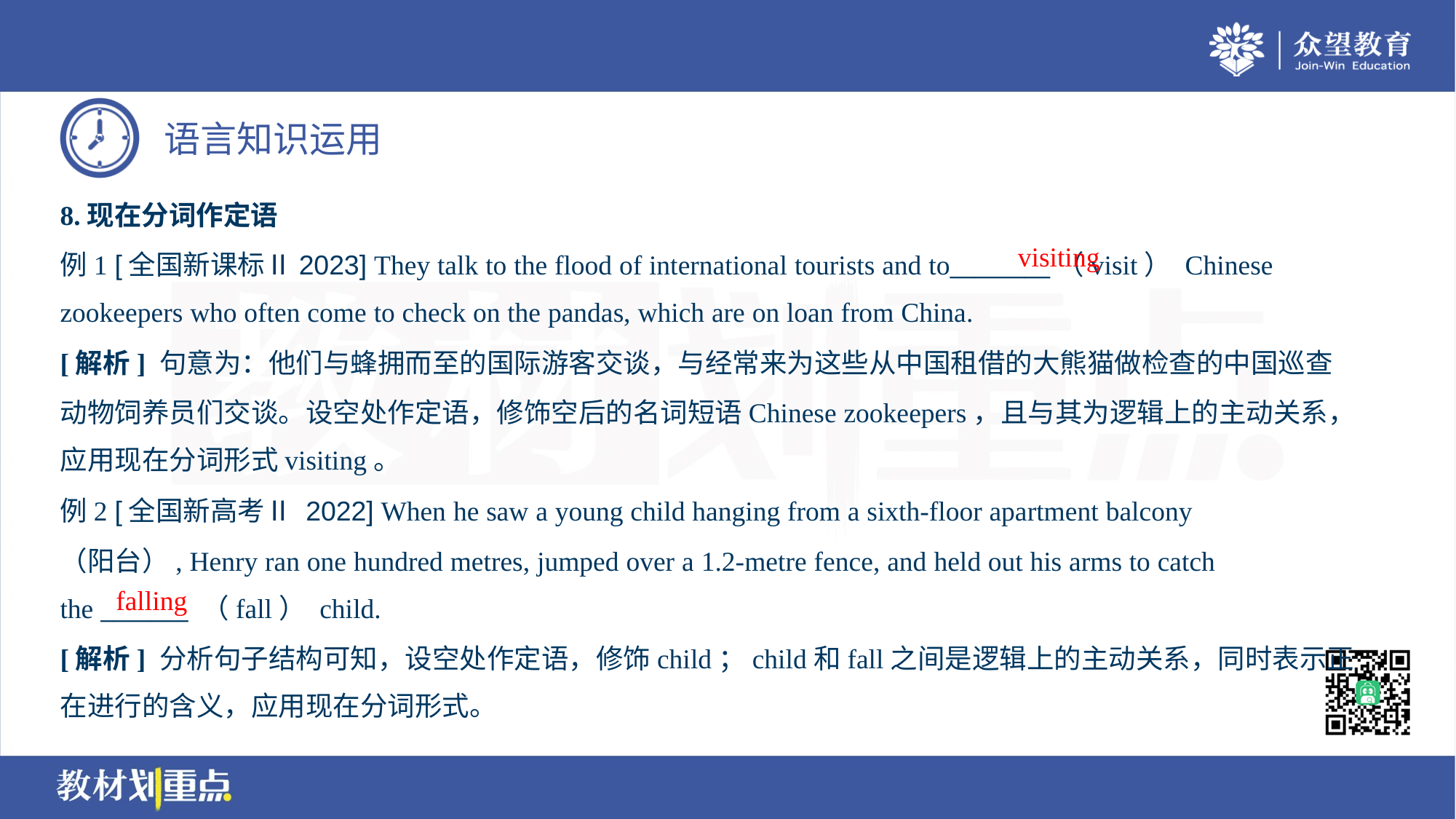

8.现在分词作定语
例1 [全国新课标Ⅱ2023] They talk to the flood of international tourists and to________（visit） Chinese
zookeepers who often come to check on the pandas, which are on loan from China.
visiting
[解析] 句意为：他们与蜂拥而至的国际游客交谈，与经常来为这些从中国租借的大熊猫做检查的中国巡查
动物饲养员们交谈。设空处作定语，修饰空后的名词短语Chinese zookeepers，且与其为逻辑上的主动关系，
应用现在分词形式visiting。
例2 [全国新高考Ⅱ 2022] When he saw a young child hanging from a sixth-floor apartment balcony
（阳台）, Henry ran one hundred metres, jumped over a 1.2-metre fence, and held out his arms to catch
the _______ （fall） child.
falling
[解析] 分析句子结构可知，设空处作定语，修饰child；child和fall之间是逻辑上的主动关系，同时表示正
在进行的含义，应用现在分词形式。